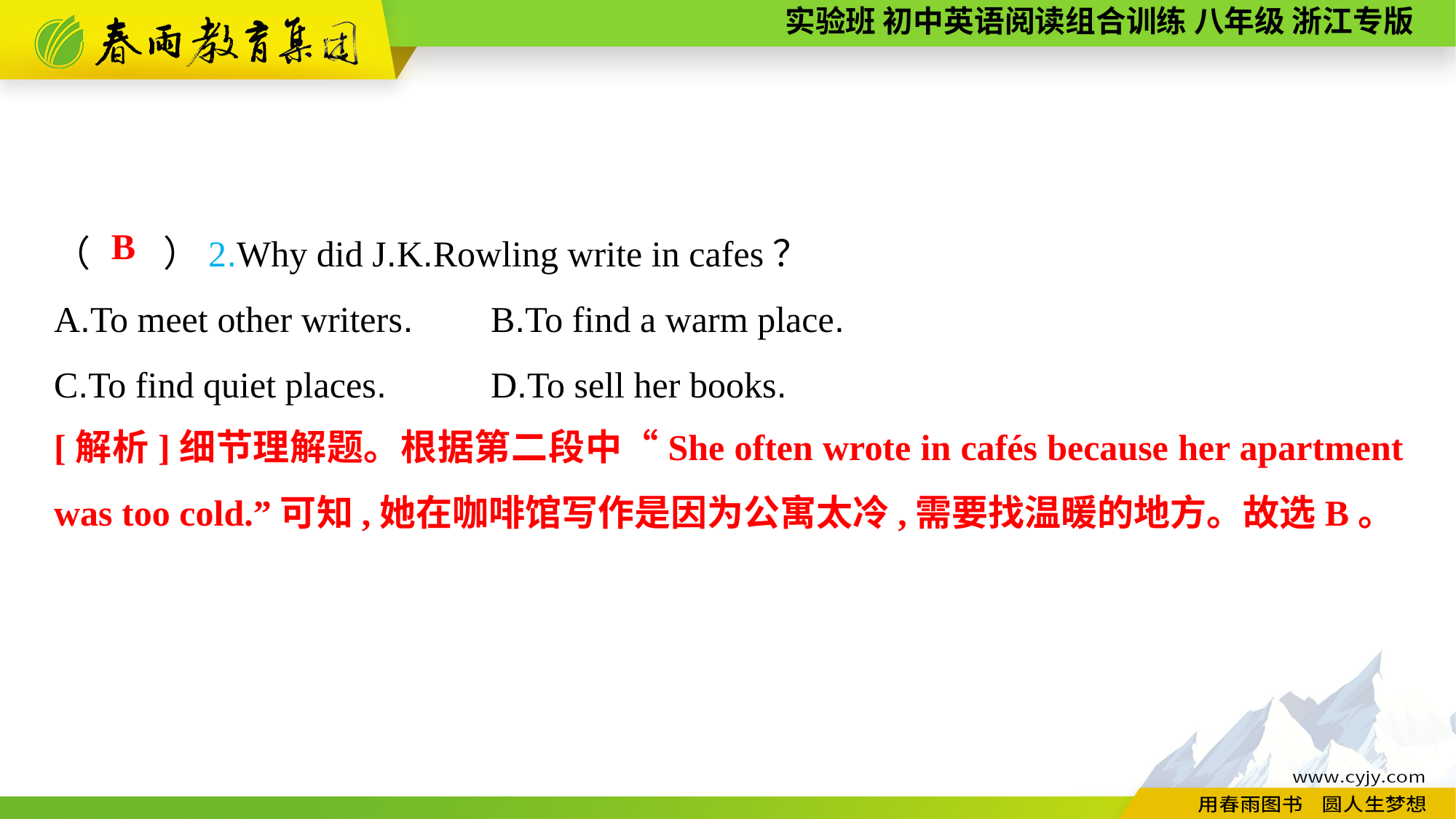

（　　）2.Why did J.K.Rowling write in cafes？
A.To meet other writers.	B.To find a warm place.
C.To find quiet places.	D.To sell her books.
B
[解析]细节理解题。根据第二段中“She often wrote in cafés because her apartment was too cold.”可知,她在咖啡馆写作是因为公寓太冷,需要找温暖的地方。故选B。